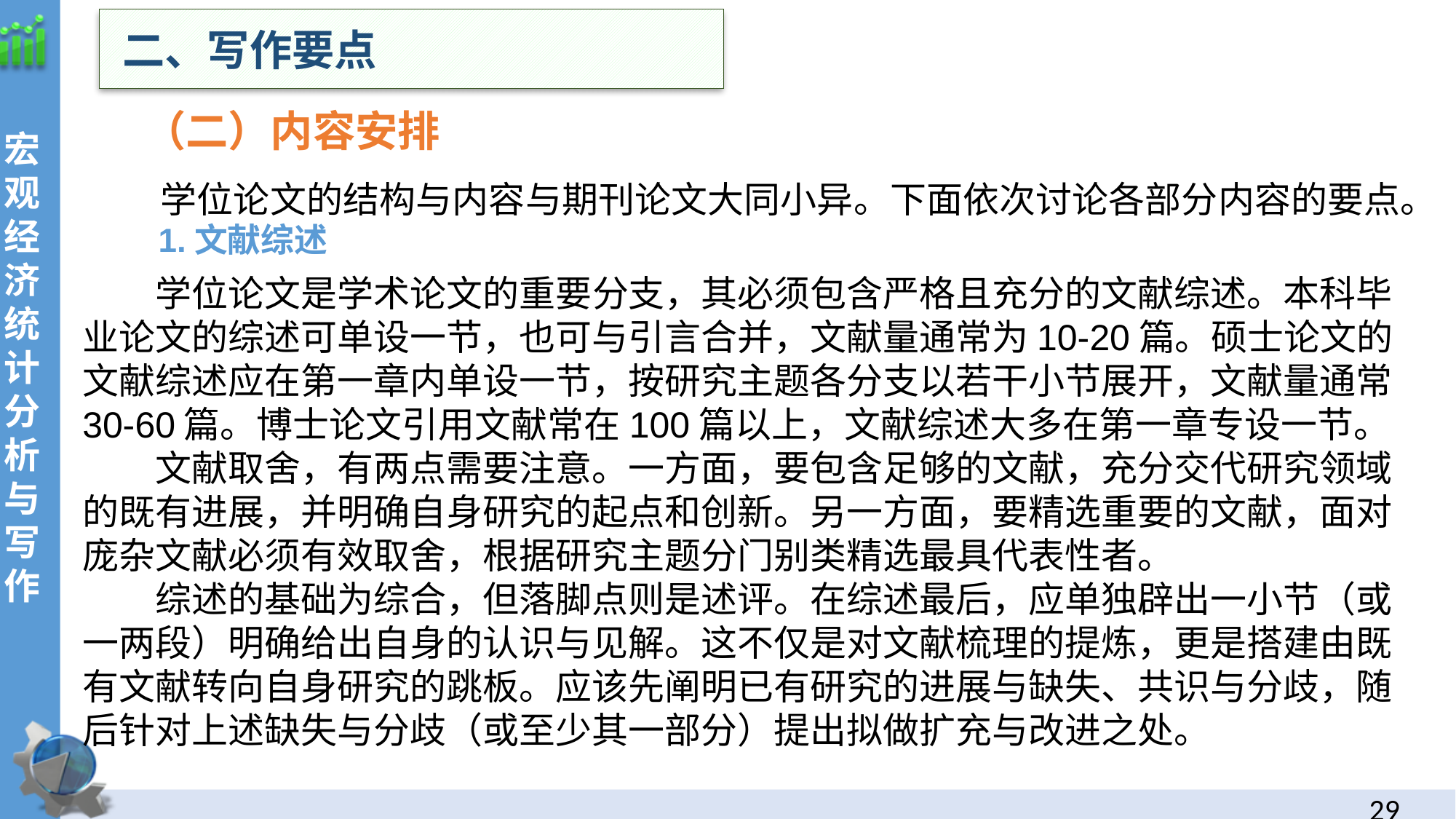

二、写作要点
（二）内容安排
 学位论文的结构与内容与期刊论文大同小异。下面依次讨论各部分内容的要点。

1.文献综述
学位论文是学术论文的重要分支，其必须包含严格且充分的文献综述。本科毕业论文的综述可单设一节，也可与引言合并，文献量通常为10-20篇。硕士论文的文献综述应在第一章内单设一节，按研究主题各分支以若干小节展开，文献量通常30-60篇。博士论文引用文献常在100篇以上，文献综述大多在第一章专设一节。
文献取舍，有两点需要注意。一方面，要包含足够的文献，充分交代研究领域的既有进展，并明确自身研究的起点和创新。另一方面，要精选重要的文献，面对庞杂文献必须有效取舍，根据研究主题分门别类精选最具代表性者。
综述的基础为综合，但落脚点则是述评。在综述最后，应单独辟出一小节（或一两段）明确给出自身的认识与见解。这不仅是对文献梳理的提炼，更是搭建由既有文献转向自身研究的跳板。应该先阐明已有研究的进展与缺失、共识与分歧，随后针对上述缺失与分歧（或至少其一部分）提出拟做扩充与改进之处。

29